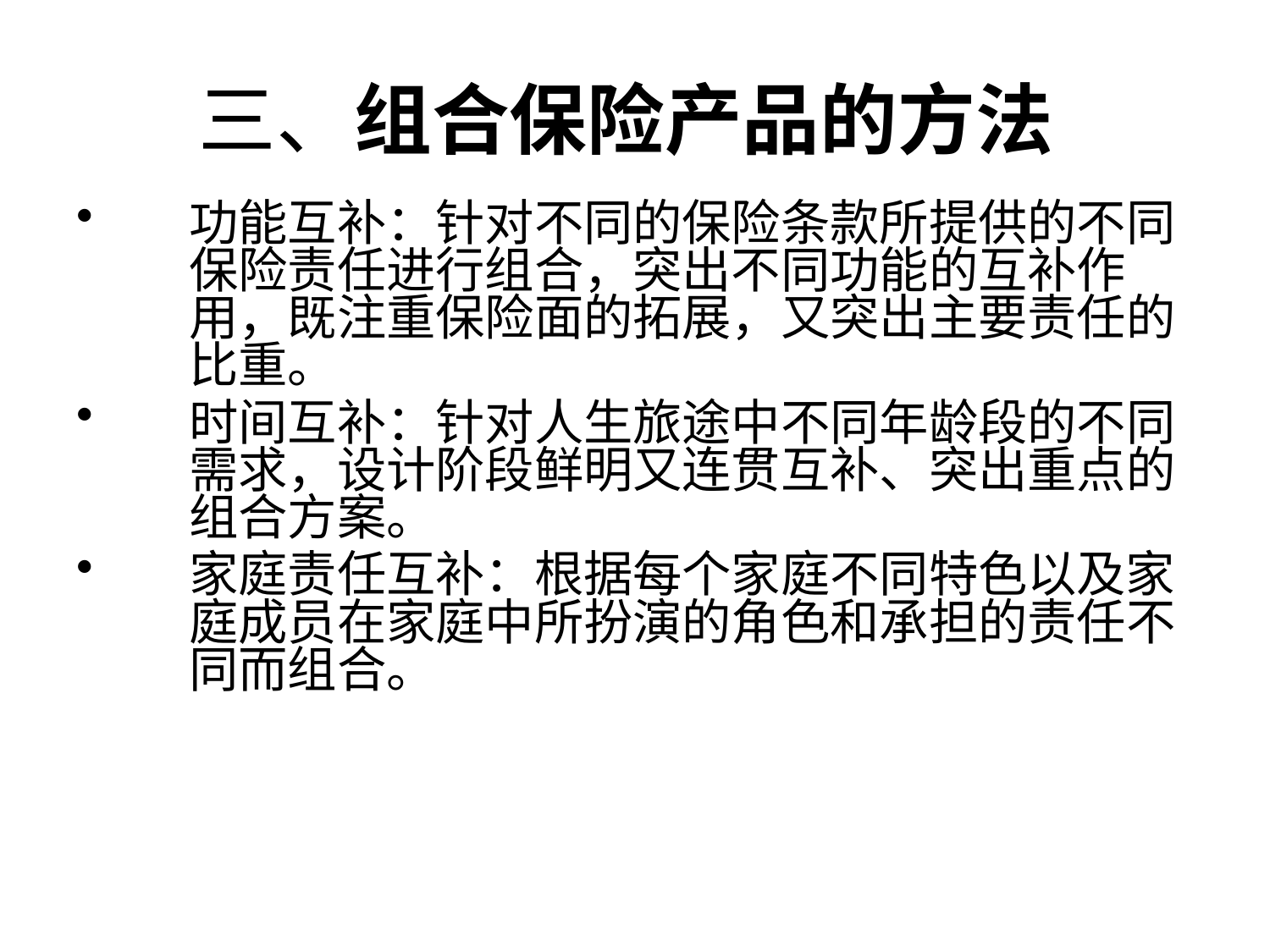

# 三、组合保险产品的方法
功能互补：针对不同的保险条款所提供的不同保险责任进行组合，突出不同功能的互补作用，既注重保险面的拓展，又突出主要责任的比重。
时间互补：针对人生旅途中不同年龄段的不同需求，设计阶段鲜明又连贯互补、突出重点的组合方案。
家庭责任互补：根据每个家庭不同特色以及家庭成员在家庭中所扮演的角色和承担的责任不同而组合。